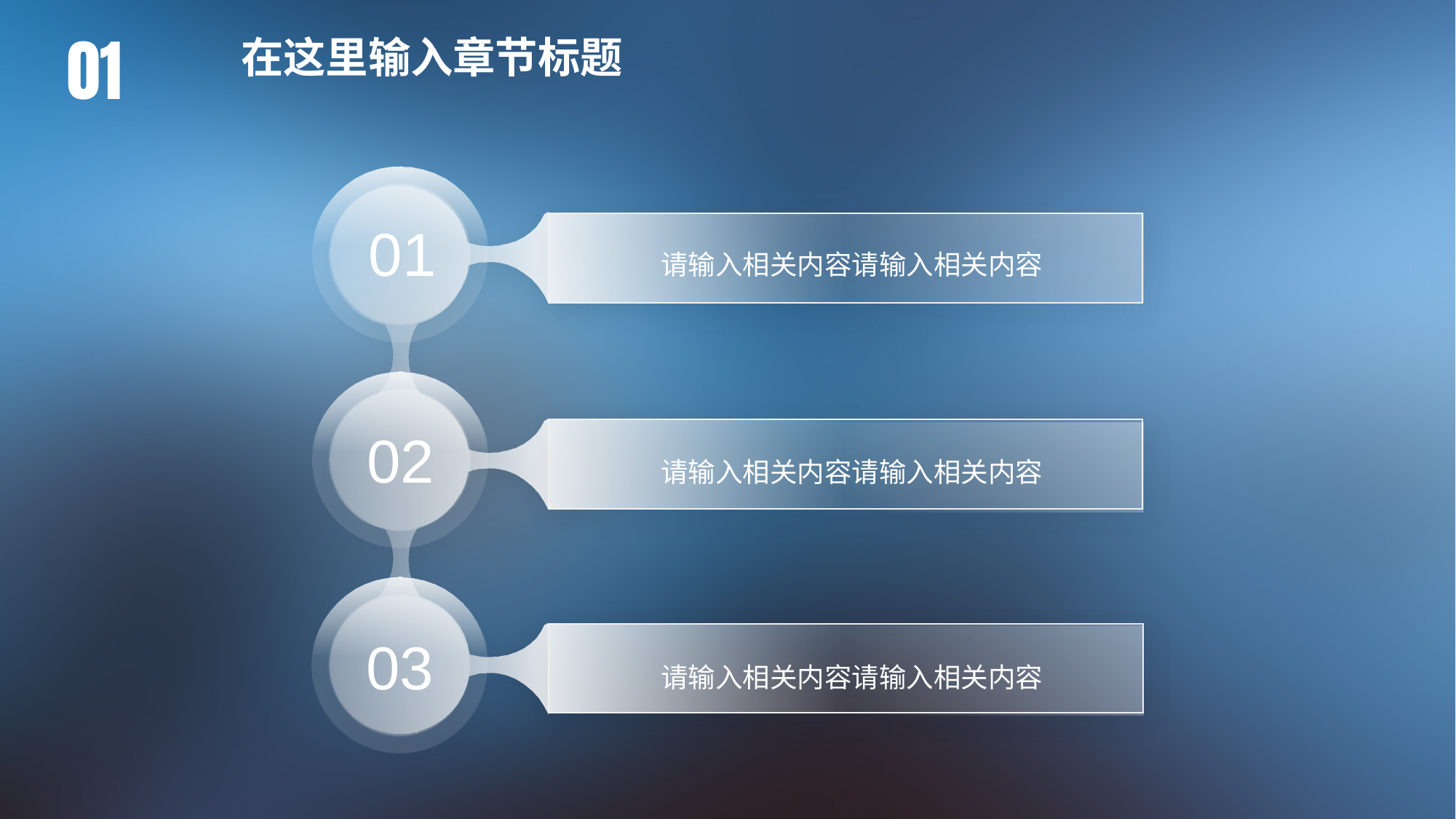

在这里输入章节标题
01

01

请输入相关内容请输入相关内容

02

请输入相关内容请输入相关内容

请输入相关内容请输入相关内容
03